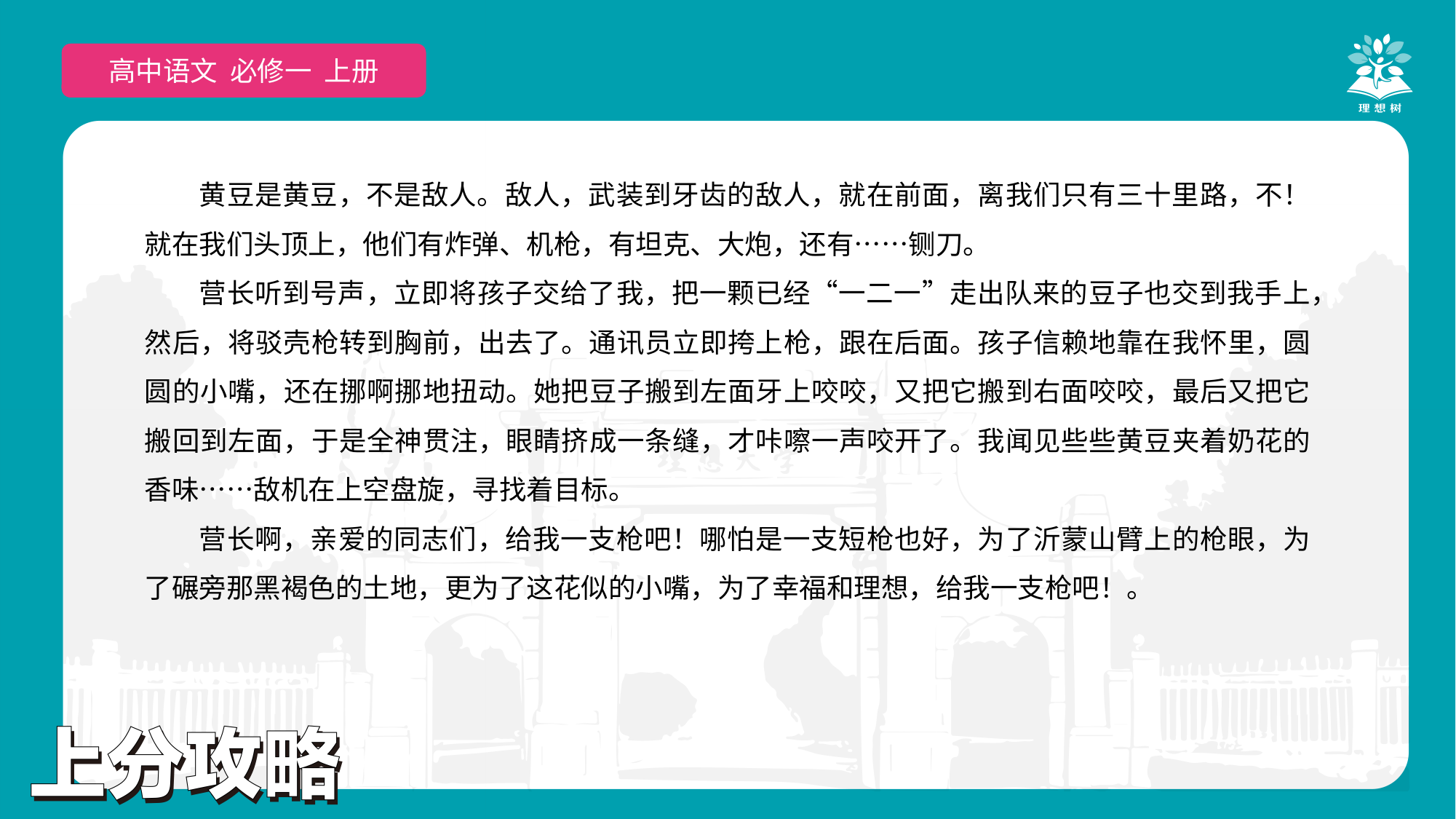

高中语文  选择性必修上
高中语文  必修一  上册
黄豆是黄豆，不是敌人。敌人，武装到牙齿的敌人，就在前面，离我们只有三十里路，不！就在我们头顶上，他们有炸弹、机枪，有坦克、大炮，还有……铡刀。
营长听到号声，立即将孩子交给了我，把一颗已经“一二一”走出队来的豆子也交到我手上，然后，将驳壳枪转到胸前，出去了。通讯员立即挎上枪，跟在后面。孩子信赖地靠在我怀里，圆圆的小嘴，还在挪啊挪地扭动。她把豆子搬到左面牙上咬咬，又把它搬到右面咬咬，最后又把它搬回到左面，于是全神贯注，眼睛挤成一条缝，才咔嚓一声咬开了。我闻见些些黄豆夹着奶花的香味……敌机在上空盘旋，寻找着目标。
营长啊，亲爱的同志们，给我一支枪吧！哪怕是一支短枪也好，为了沂蒙山臂上的枪眼，为了碾旁那黑褐色的土地，更为了这花似的小嘴，为了幸福和理想，给我一支枪吧！。